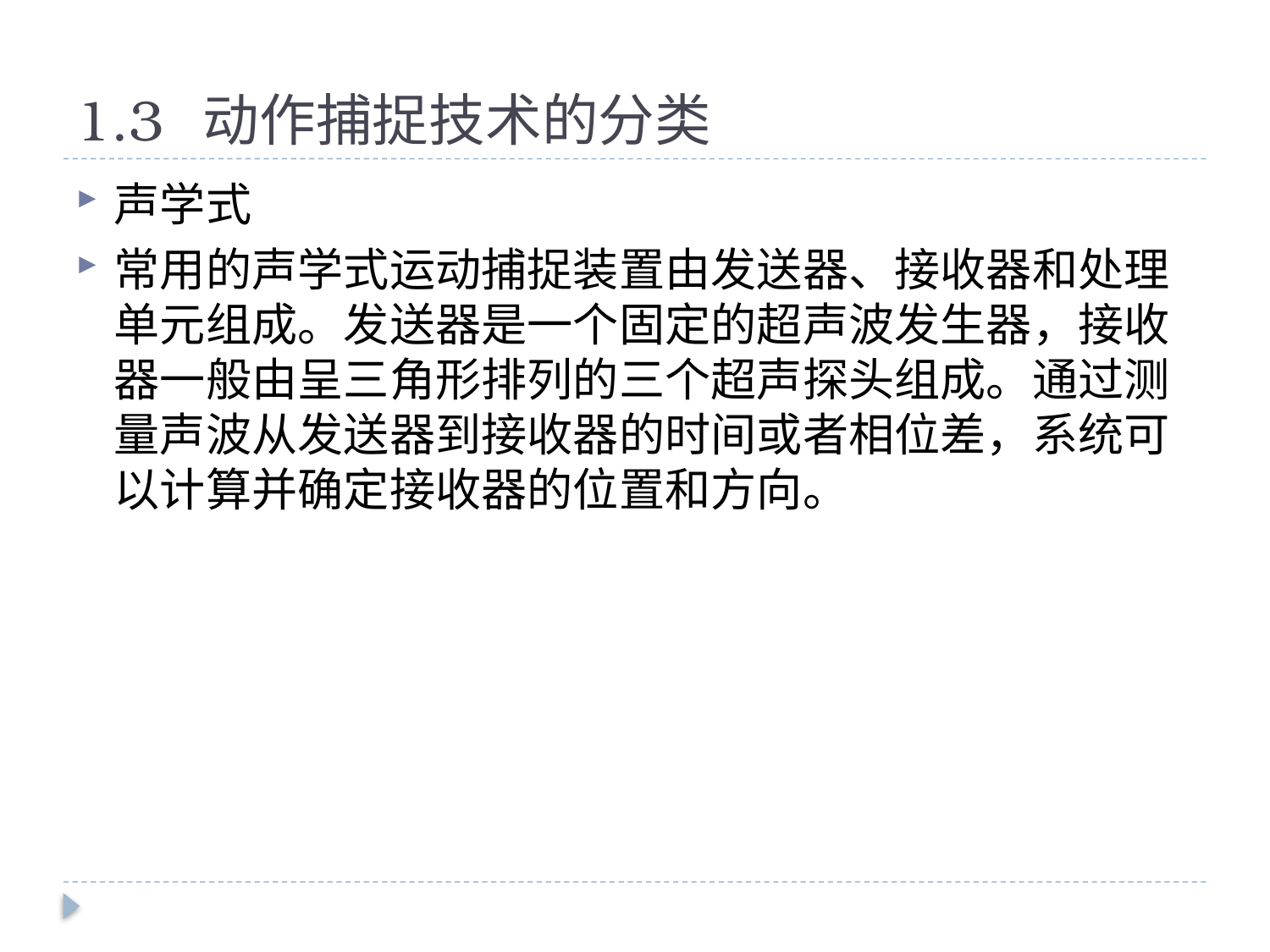

# 1.3	动作捕捉技术的分类
声学式
常用的声学式运动捕捉装置由发送器、接收器和处理单元组成。发送器是一个固定的超声波发生器，接收器一般由呈三角形排列的三个超声探头组成。通过测量声波从发送器到接收器的时间或者相位差，系统可以计算并确定接收器的位置和方向。